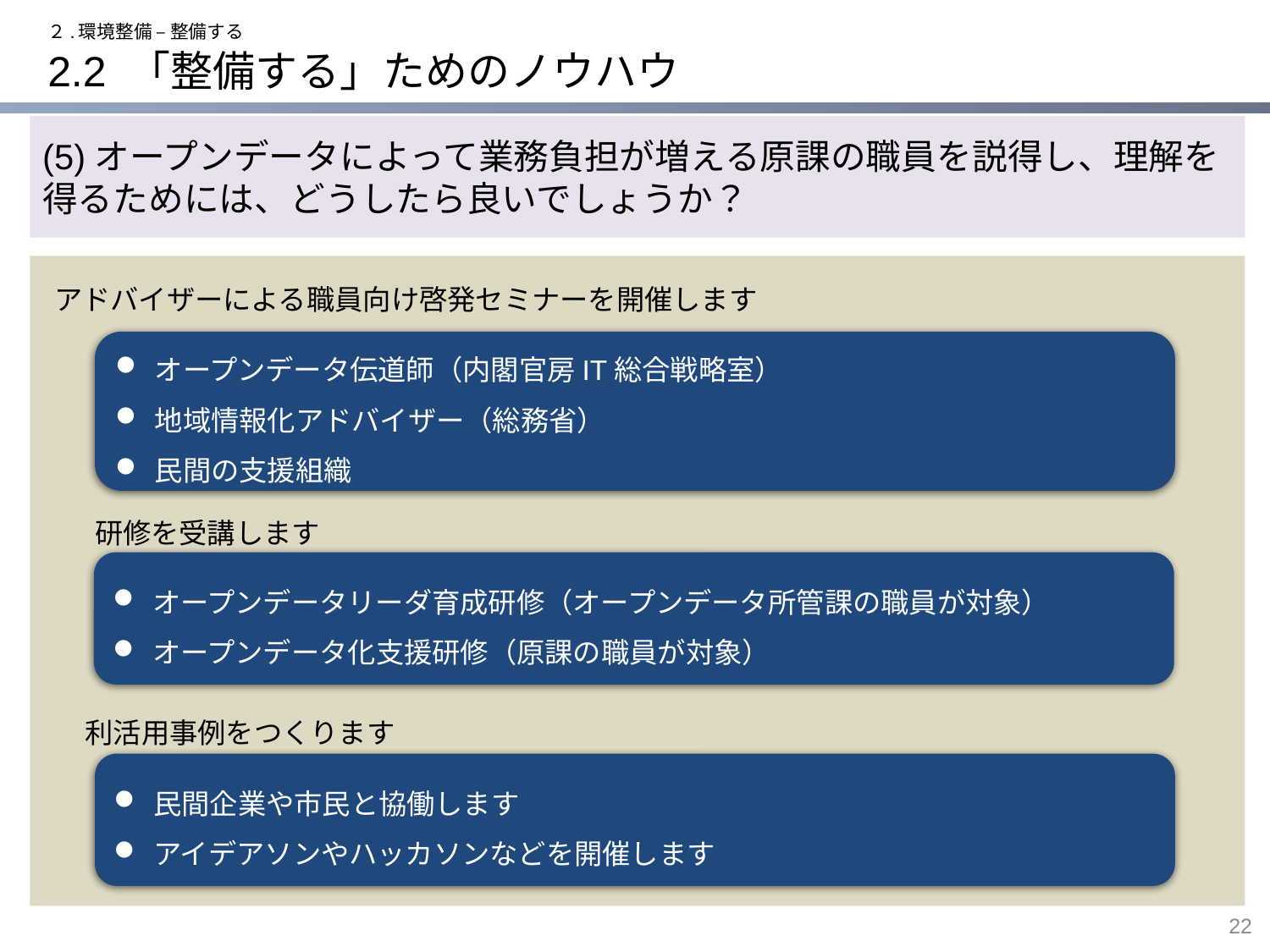

２.環境整備 – 整備する
# 2.2 「整備する」ためのノウハウ
(5)オープンデータによって業務負担が増える原課の職員を説得し、理解を得るためには、どうしたら良いでしょうか？

アドバイザーによる職員向け啓発セミナーを開催します
オープンデータ伝道師（内閣官房IT総合戦略室）
地域情報化アドバイザー（総務省）
民間の支援組織
研修を受講します
オープンデータリーダ育成研修（オープンデータ所管課の職員が対象）
オープンデータ化支援研修（原課の職員が対象）
利活用事例をつくります
民間企業や市民と協働します
アイデアソンやハッカソンなどを開催します
22